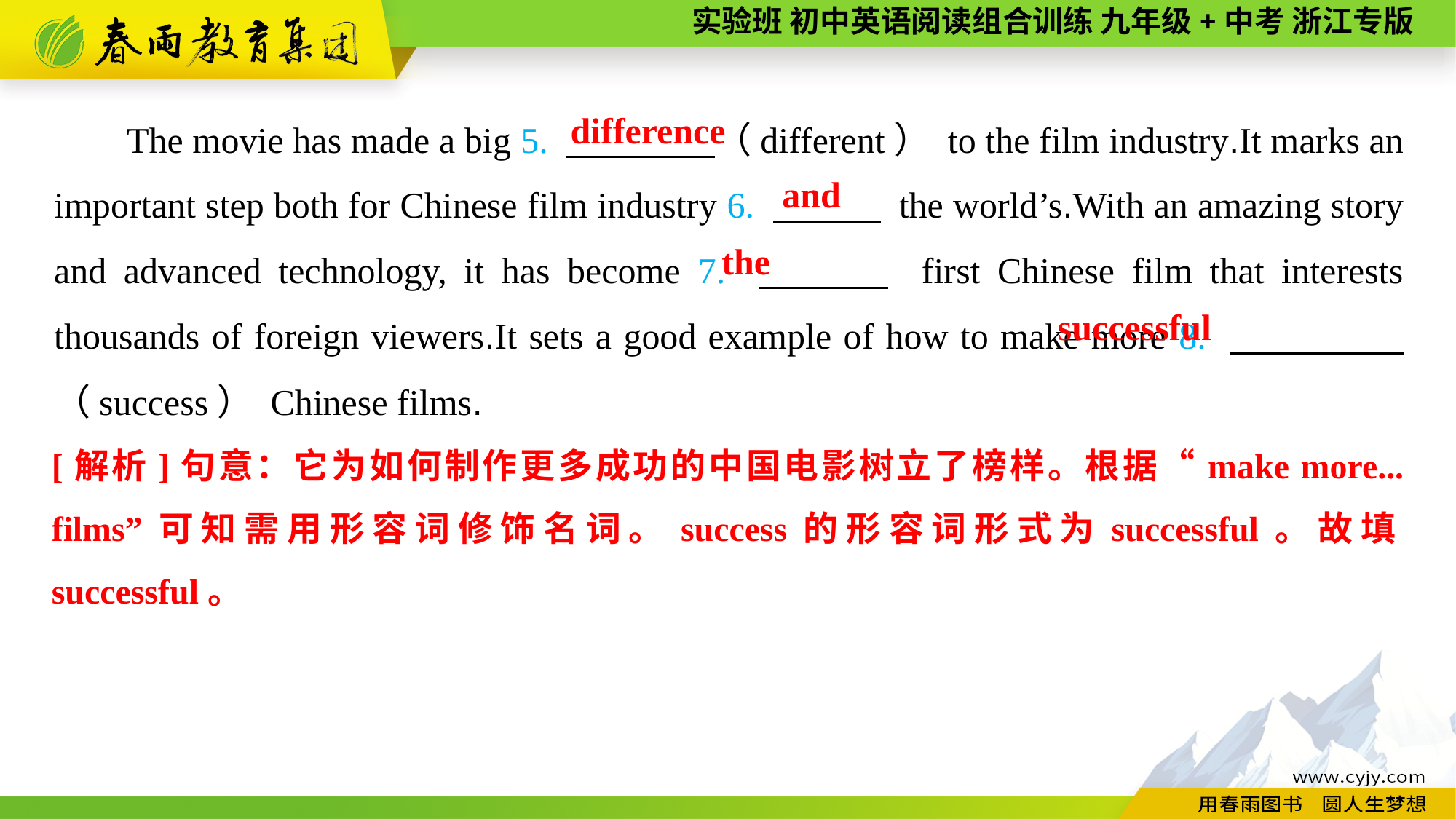

The movie has made a big 5. 　         　（different） to the film industry.It marks an important step both for Chinese film industry 6. 　    　 the world’s.With an amazing story and advanced technology, it has become 7. 　   　 first Chinese film that interests thousands of foreign viewers.It sets a good example of how to make more 8. 　         　（success） Chinese films.
difference
and
the
successful
[解析]句意：它为如何制作更多成功的中国电影树立了榜样。根据“make more... films”可知需用形容词修饰名词。success的形容词形式为successful。故填successful。